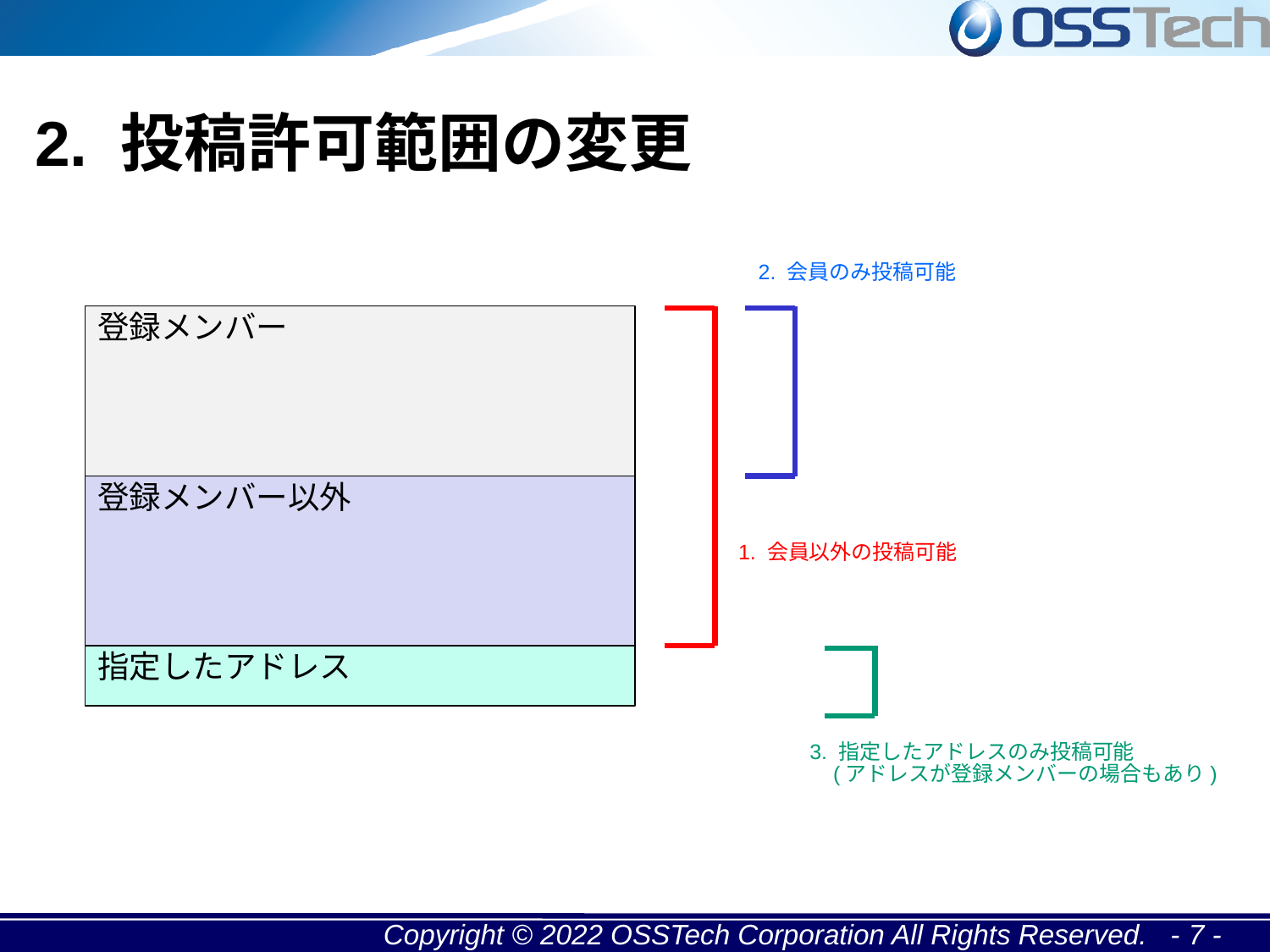

2. 投稿許可範囲の変更
2. 会員のみ投稿可能
登録メンバー
登録メンバー以外
1. 会員以外の投稿可能
指定したアドレス
3. 指定したアドレスのみ投稿可能
    (アドレスが登録メンバーの場合もあり)